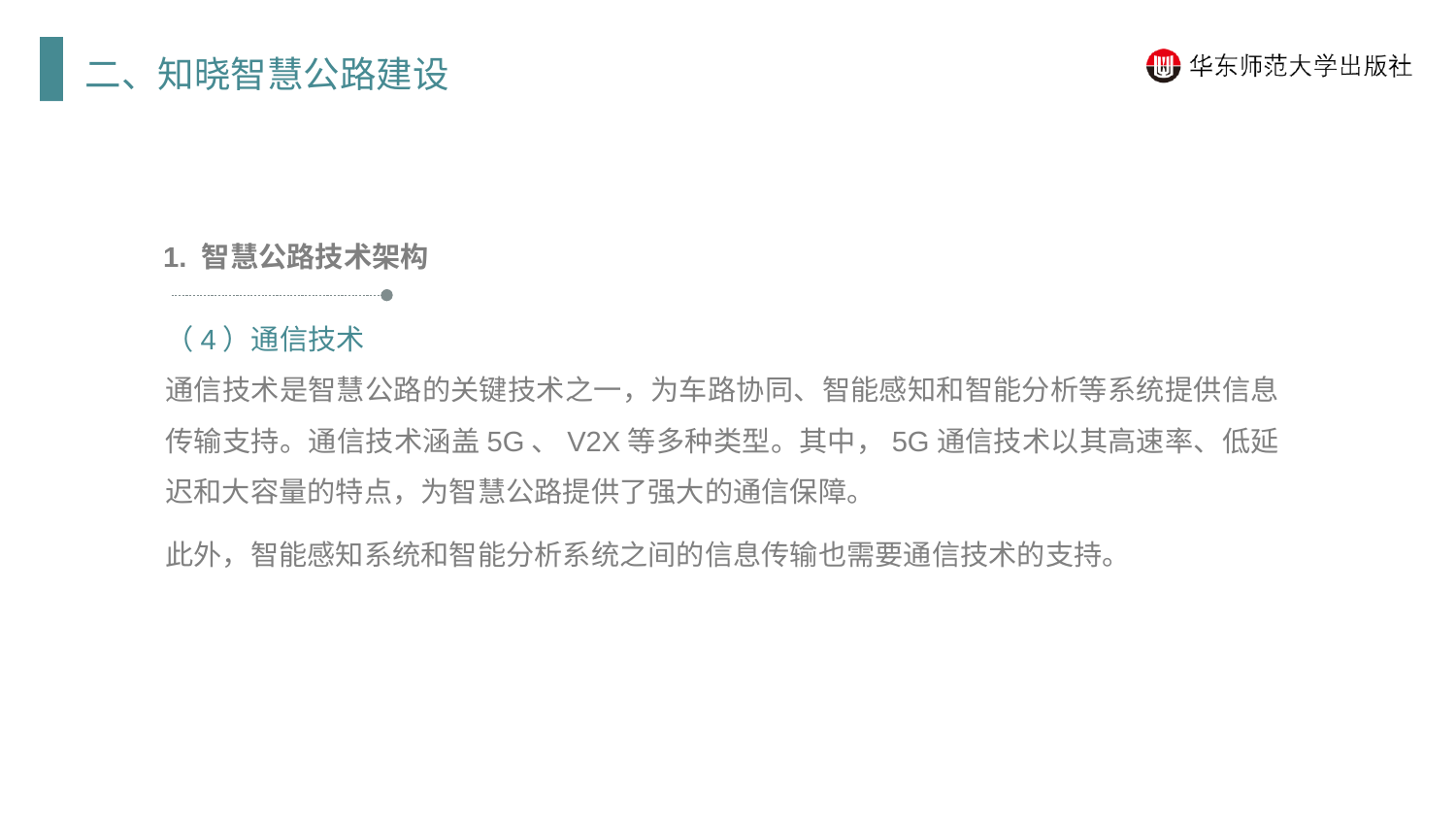

二、知晓智慧公路建设
1. 智慧公路技术架构
（4）通信技术
通信技术是智慧公路的关键技术之一，为车路协同、智能感知和智能分析等系统提供信息传输支持。通信技术涵盖5G、V2X等多种类型。其中，5G通信技术以其高速率、低延迟和大容量的特点，为智慧公路提供了强大的通信保障。
此外，智能感知系统和智能分析系统之间的信息传输也需要通信技术的支持。